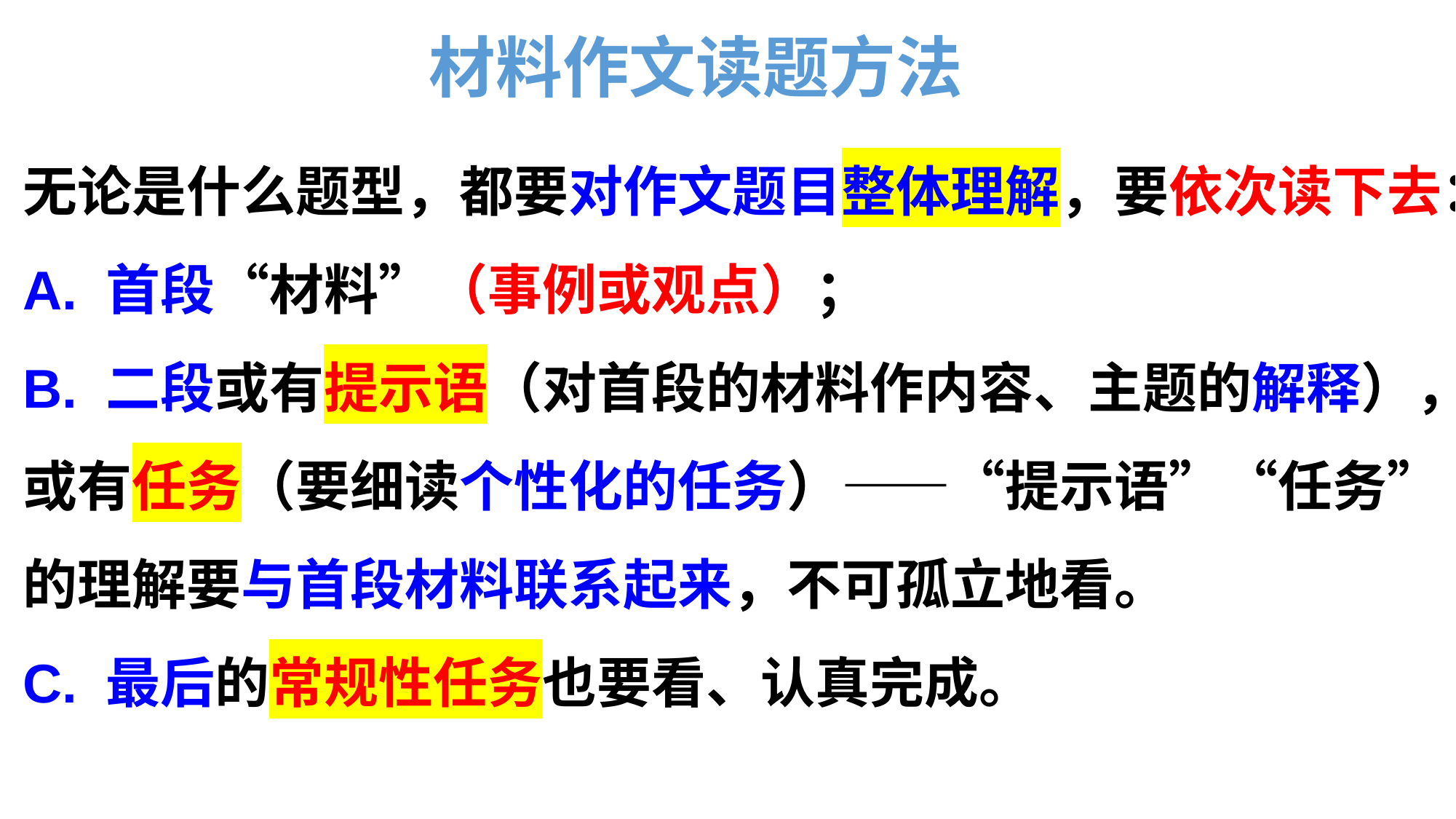

材料作文读题方法
无论是什么题型，都要对作文题目整体理解，要依次读下去：
A. 首段“材料”（事例或观点）；
B. 二段或有提示语（对首段的材料作内容、主题的解释），或有任务（要细读个性化的任务）——“提示语”“任务”的理解要与首段材料联系起来，不可孤立地看。
C. 最后的常规性任务也要看、认真完成。